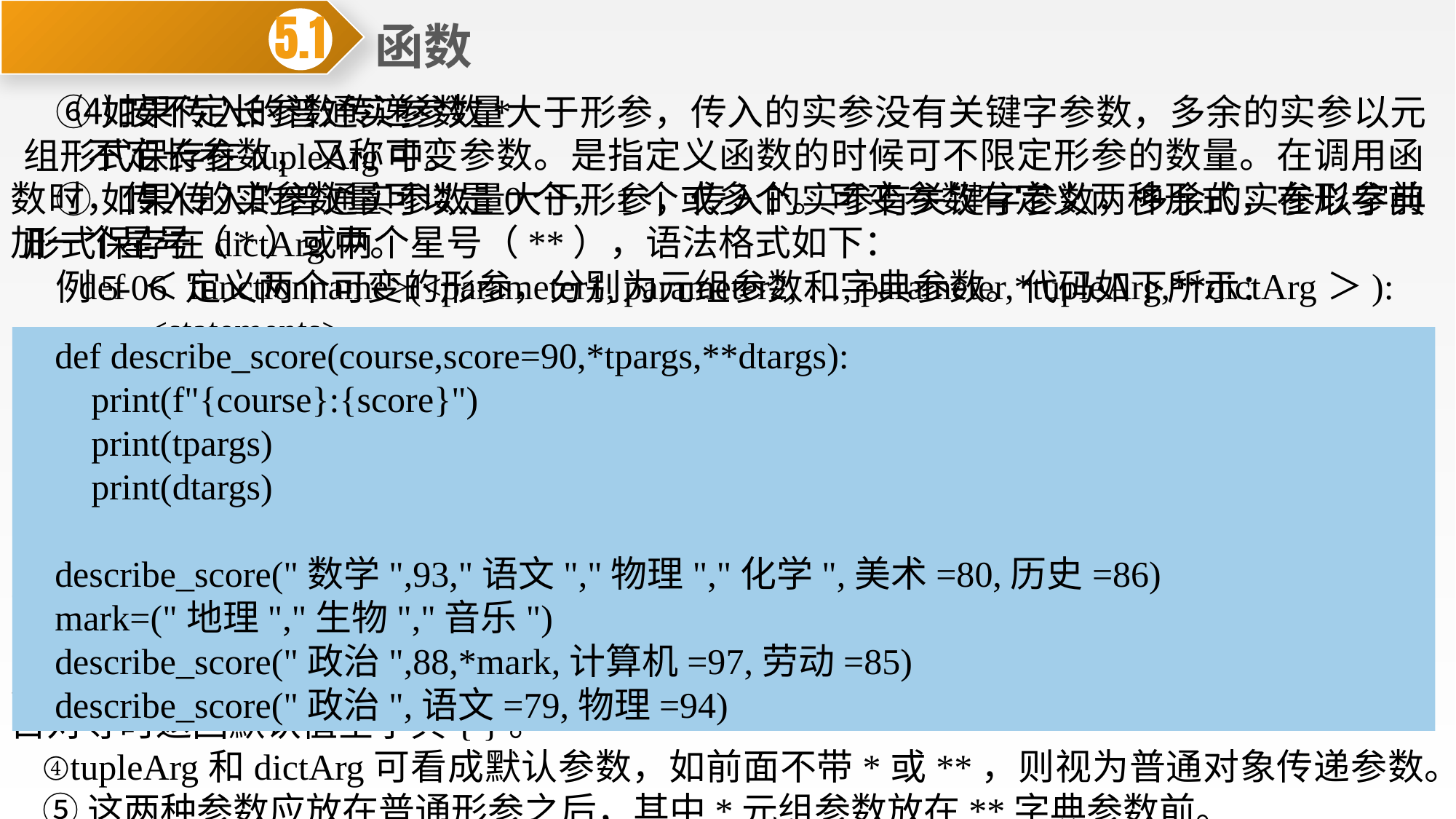

函数

5.1
    ⑷按不定长参数传递参数*
    不定长参数，又称可变参数。是指定义函数的时候可不限定形参的数量。在调用函数时，传入的实参数量可以是0个，1个或多个。可变参数有定义两种形式，在形参前加一个星号（*）或两个星号（**），语法格式如下：
    def ＜functionname>(<parameter1, parameter2, …, parameter,*tupleArg,**dictArg＞):
        <statements>
        [return＜expression>]
功能说明：
①不带*和**的为普通参数，按前三种参数传递方式传参；
②*tupleArg表示这是一个元组参数，普通参数分配完后剩余的参数，将在调用函数时以元组的形式保存在tupleArg，如果普通实参和普通形参数目对等时返回默认值空元祖( )。
③**dictArg表示这是一个字典参数。带有指定名称形式的参数称为关键字参数（键值对参数）。对于关键字参数，调用函数时保存在dictArg中，如果普通实参和普通形参数目对等时返回默认值空字典{ }。
④tupleArg和dictArg可看成默认参数，如前面不带*或**，则视为普通对象传递参数。
⑤这两种参数应放在普通形参之后，其中*元组参数放在**字典参数前。
⑥如果传入的普通实参数量大于形参，传入的实参没有关键字参数，多余的实参以元组形式保存在tupleArg中。
⑦如果传入的普通实参数量大于形参，传入的实参有关键字参数，多余的实参以字典形式保存在dictArg中。
例5-06 定义两个可变的形参，分别为元组参数和字典参数。代码如下所示：

def describe_score(course,score=90,*tpargs,**dtargs):
    print(f"{course}:{score}")
    print(tpargs)
    print(dtargs)

describe_score("数学",93,"语文","物理","化学",美术=80,历史=86)
mark=("地理","生物","音乐")
describe_score("政治",88,*mark,计算机=97,劳动=85)
describe_score("政治",语文=79,物理=94)